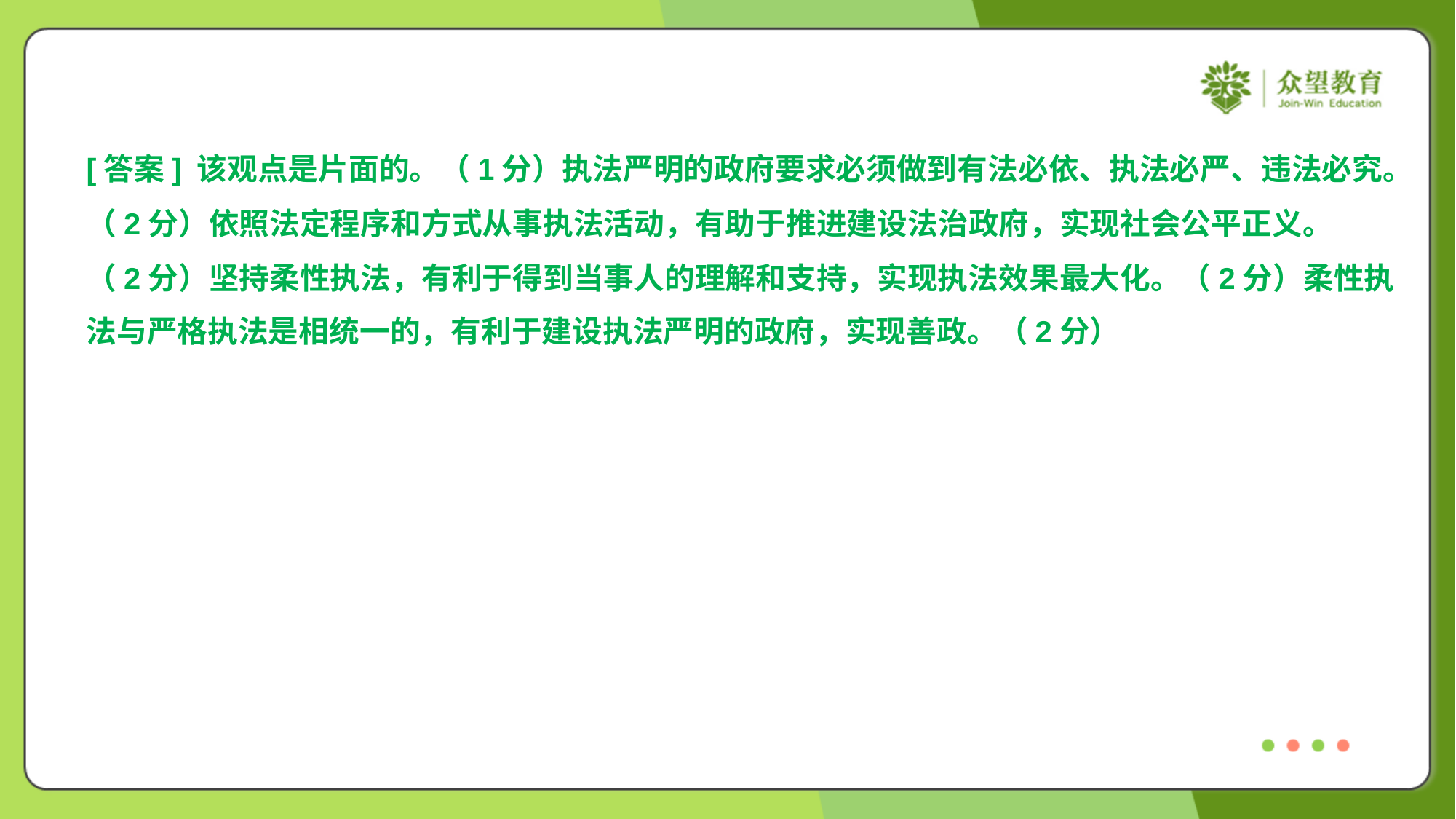

[答案] 该观点是片面的。（1分）执法严明的政府要求必须做到有法必依、执法必严、违法必究。
（2分）依照法定程序和方式从事执法活动，有助于推进建设法治政府，实现社会公平正义。
（2分）坚持柔性执法，有利于得到当事人的理解和支持，实现执法效果最大化。（2分）柔性执
法与严格执法是相统一的，有利于建设执法严明的政府，实现善政。（2分）